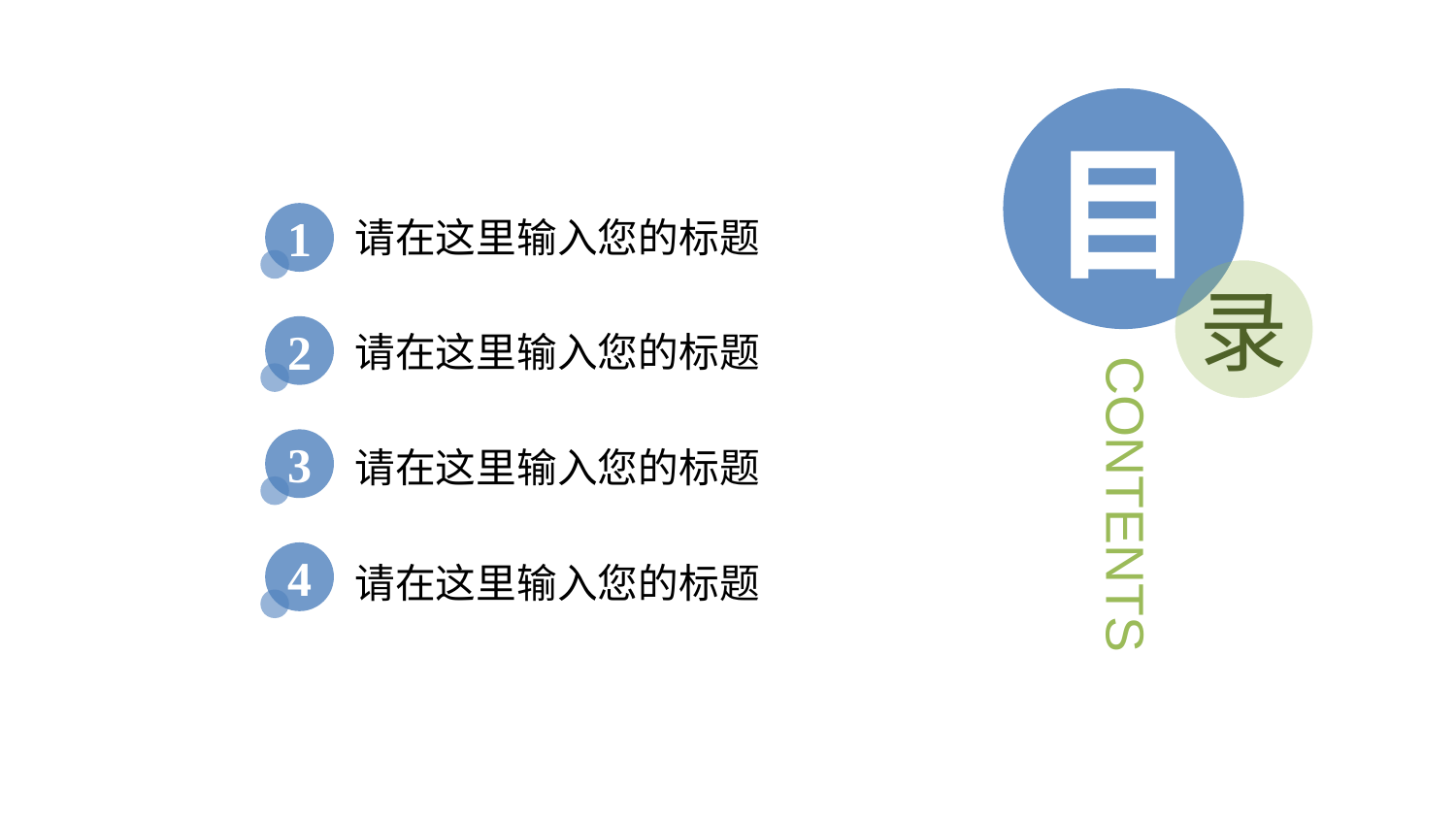

目
1

请在这里输入您的标题
录
2

请在这里输入您的标题
CONTENTS
3

请在这里输入您的标题
4

请在这里输入您的标题